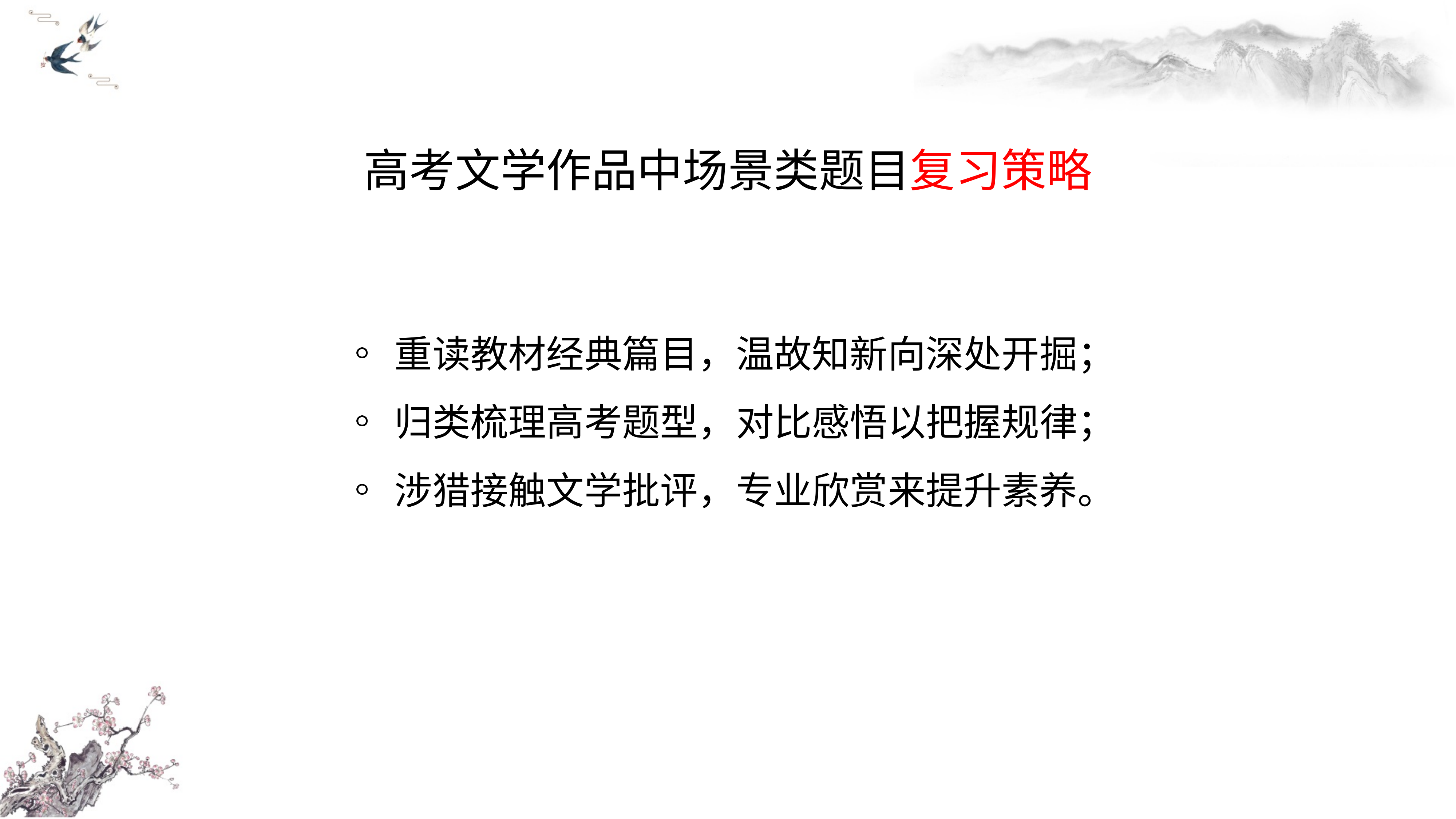

高考文学作品中场景类题目复习策略
重读教材经典篇目，温故知新向深处开掘；
归类梳理高考题型，对比感悟以把握规律；
涉猎接触文学批评，专业欣赏来提升素养。